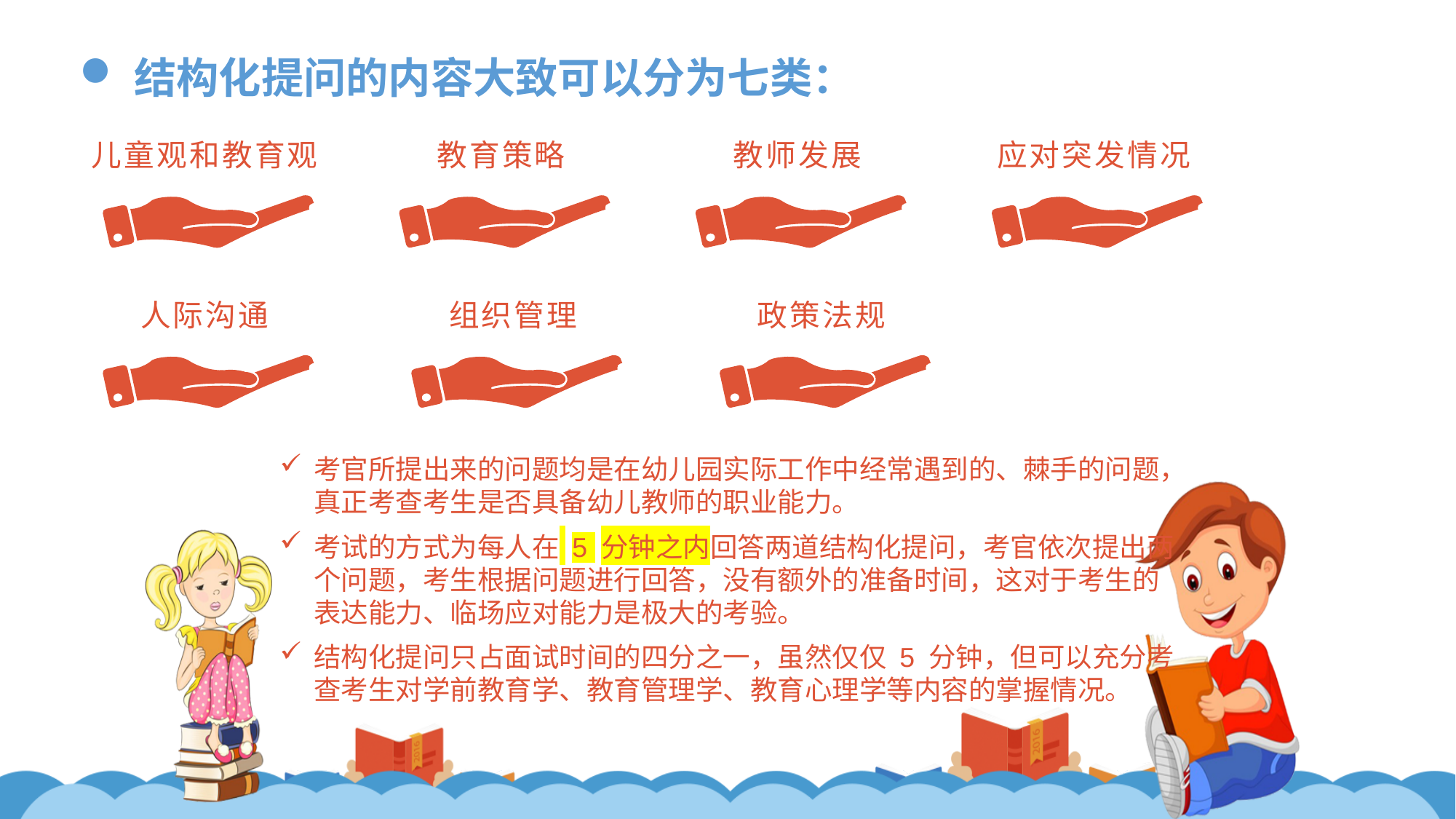

结构化提问的内容大致可以分为七类：
儿童观和教育观

教育策略

教师发展

应对突发情况

人际沟通

组织管理

政策法规

考官所提出来的问题均是在幼儿园实际工作中经常遇到的、棘手的问题，真正考查考生是否具备幼儿教师的职业能力。
考试的方式为每人在 5 分钟之内回答两道结构化提问，考官依次提出两个问题，考生根据问题进行回答，没有额外的准备时间，这对于考生的表达能力、临场应对能力是极大的考验。
结构化提问只占面试时间的四分之一，虽然仅仅 5 分钟，但可以充分考查考生对学前教育学、教育管理学、教育心理学等内容的掌握情况。